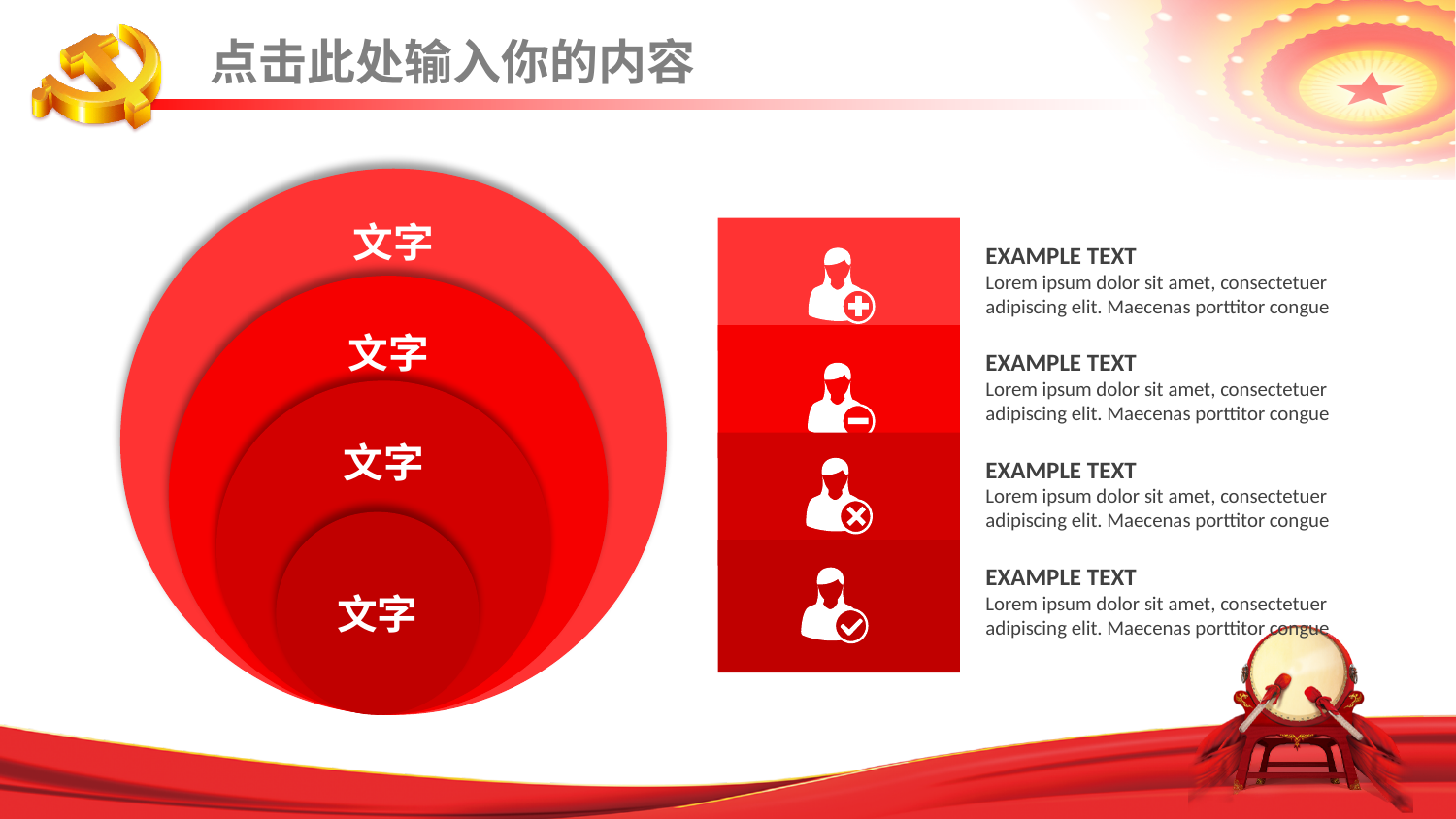

点击此处输入你的内容
文字

EXAMPLE TEXT
Lorem ipsum dolor sit amet, consectetuer adipiscing elit. Maecenas porttitor congue

文字

EXAMPLE TEXT
Lorem ipsum dolor sit amet, consectetuer adipiscing elit. Maecenas porttitor congue

文字

EXAMPLE TEXT
Lorem ipsum dolor sit amet, consectetuer adipiscing elit. Maecenas porttitor congue

文字

EXAMPLE TEXT
Lorem ipsum dolor sit amet, consectetuer adipiscing elit. Maecenas porttitor congue